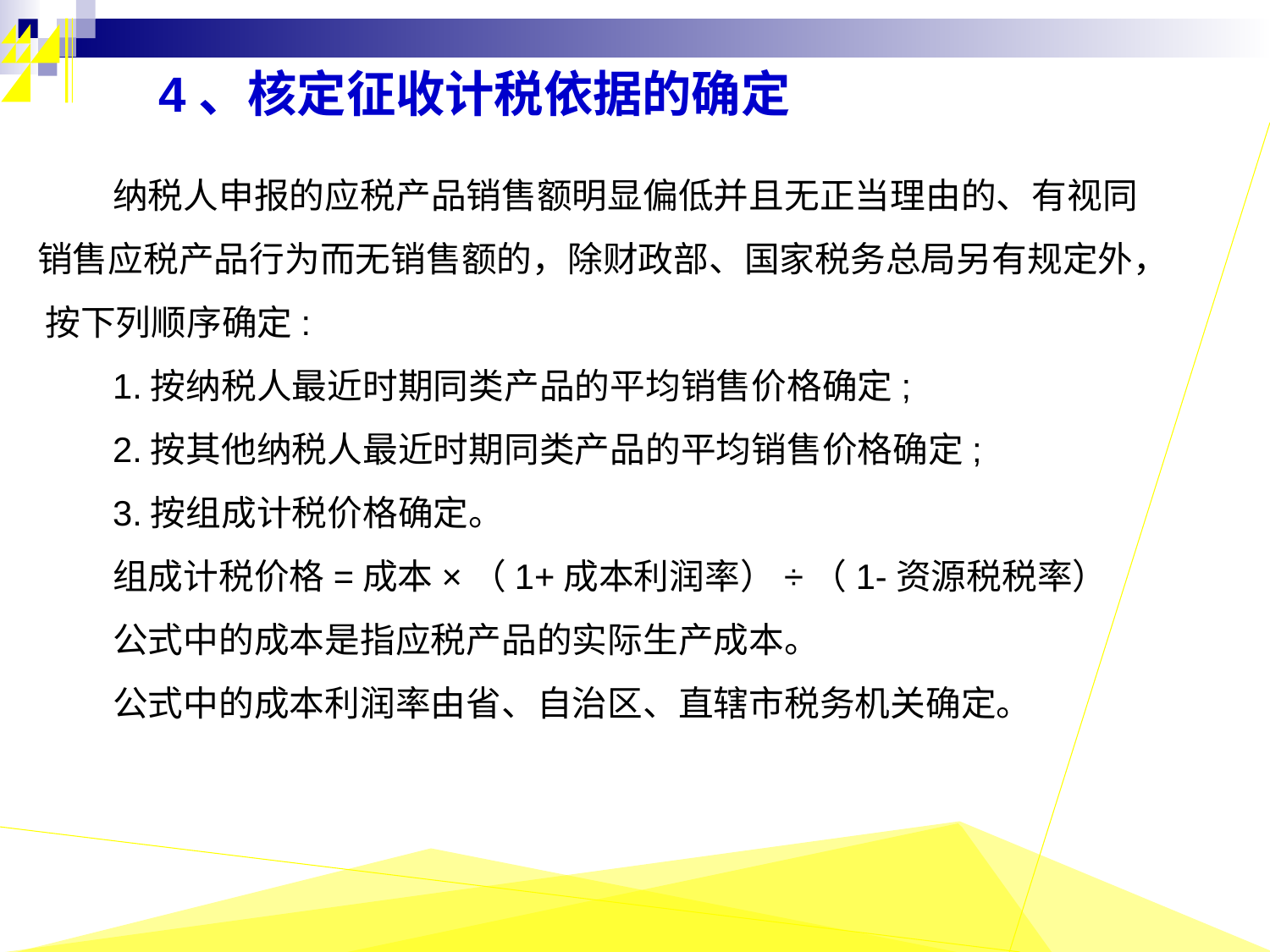

4、核定征收计税依据的确定
纳税人申报的应税产品销售额明显偏低并且无正当理由的、有视同销售应税产品行为而无销售额的，除财政部、国家税务总局另有规定外， 按下列顺序确定:
1.按纳税人最近时期同类产品的平均销售价格确定;
2.按其他纳税人最近时期同类产品的平均销售价格确定;
3.按组成计税价格确定。
组成计税价格=成本×（1+成本利润率）÷（1-资源税税率）
公式中的成本是指应税产品的实际生产成本。
公式中的成本利润率由省、自治区、直辖市税务机关确定。